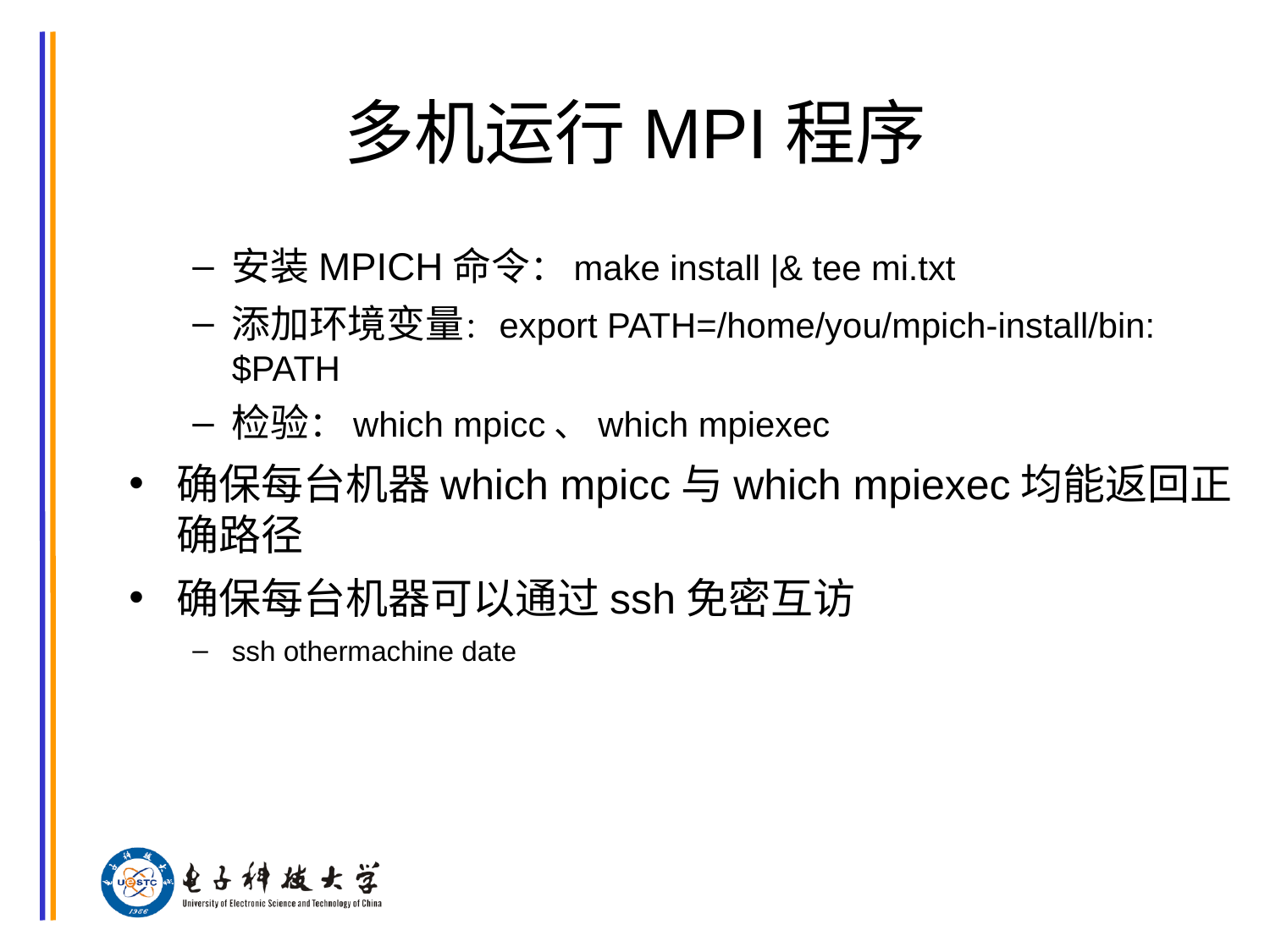

# 多机运行MPI程序
安装MPICH命令：make install |& tee mi.txt
添加环境变量：export PATH=/home/you/mpich-install/bin:$PATH
检验：which mpicc、which mpiexec
确保每台机器which mpicc与which mpiexec均能返回正确路径
确保每台机器可以通过ssh免密互访
ssh othermachine date
芯片